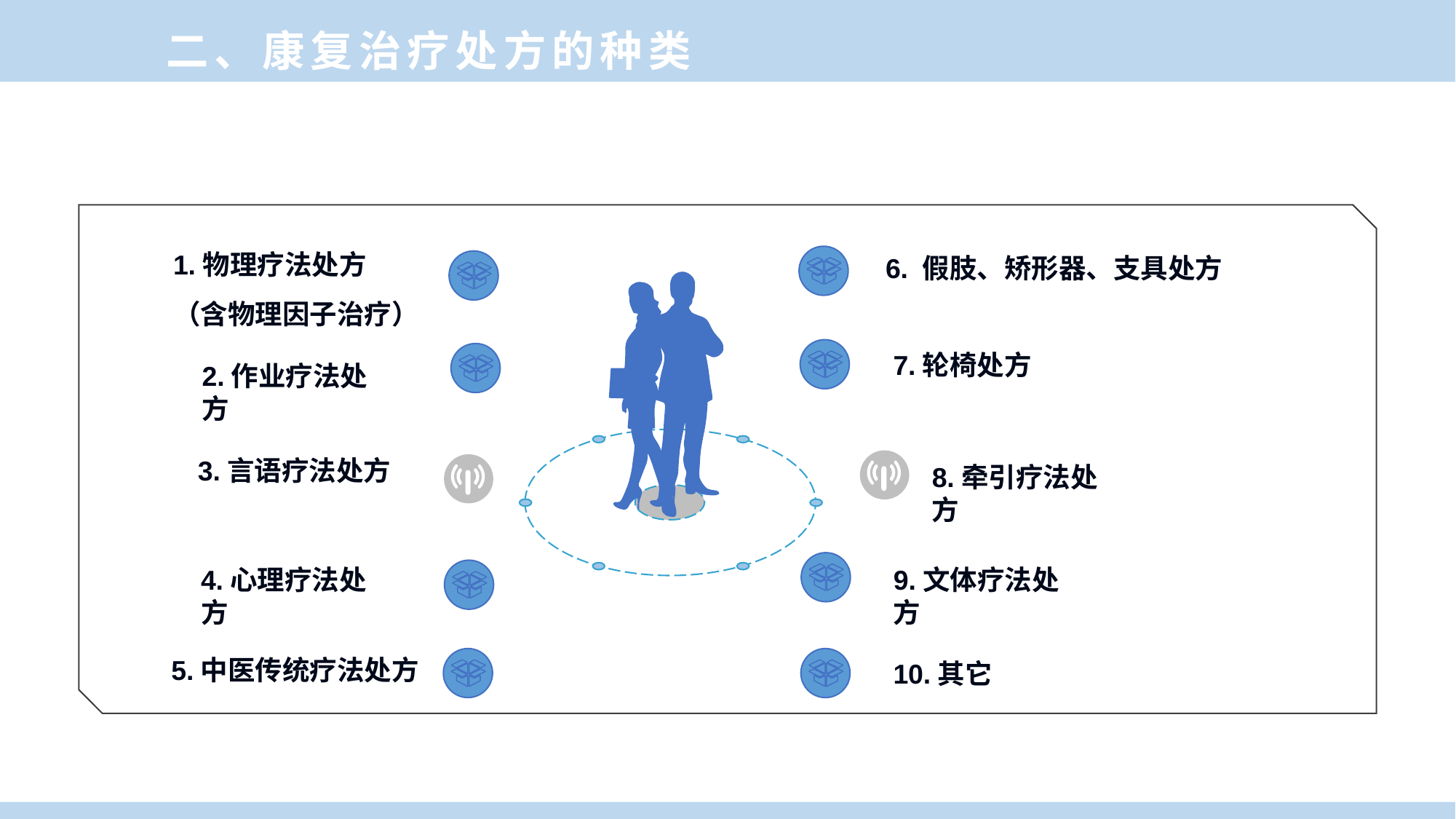

二、康复治疗处方的种类

1.物理疗法处方
（含物理因子治疗）
 6. 假肢、矫形器、支具处方

7.轮椅处方
2.作业疗法处方

3.言语疗法处方

8.牵引疗法处方

4.心理疗法处方
9.文体疗法处方

5.中医传统疗法处方
10.其它